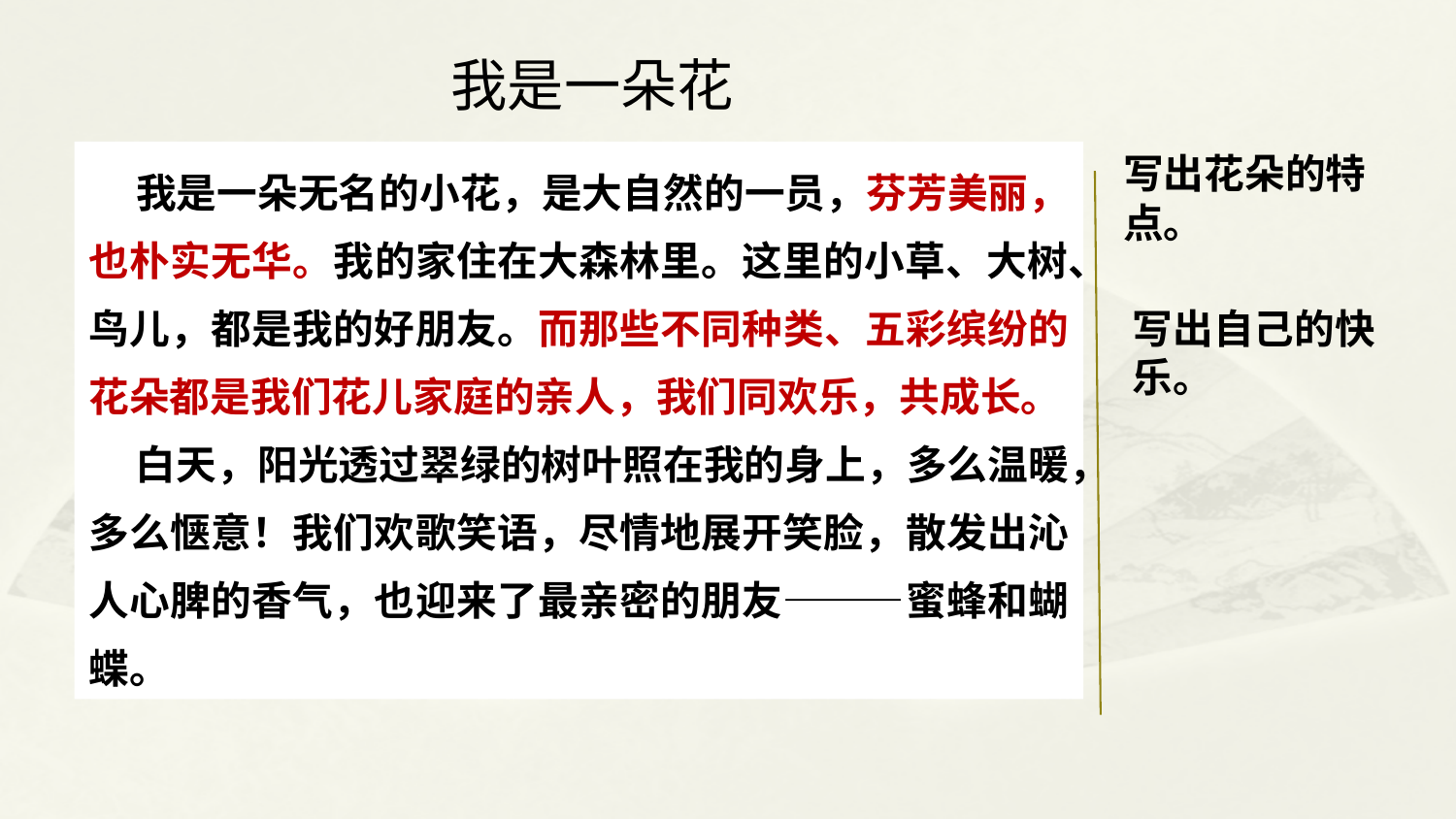

我是一朵花
    我是一朵无名的小花，是大自然的一员，芬芳美丽，也朴实无华。我的家住在大森林里。这里的小草、大树、鸟儿，都是我的好朋友。而那些不同种类、五彩缤纷的花朵都是我们花儿家庭的亲人，我们同欢乐，共成长。
    白天，阳光透过翠绿的树叶照在我的身上，多么温暖，多么惬意！我们欢歌笑语，尽情地展开笑脸，散发出沁人心脾的香气，也迎来了最亲密的朋友———蜜蜂和蝴蝶。
写出花朵的特点。
写出自己的快乐。